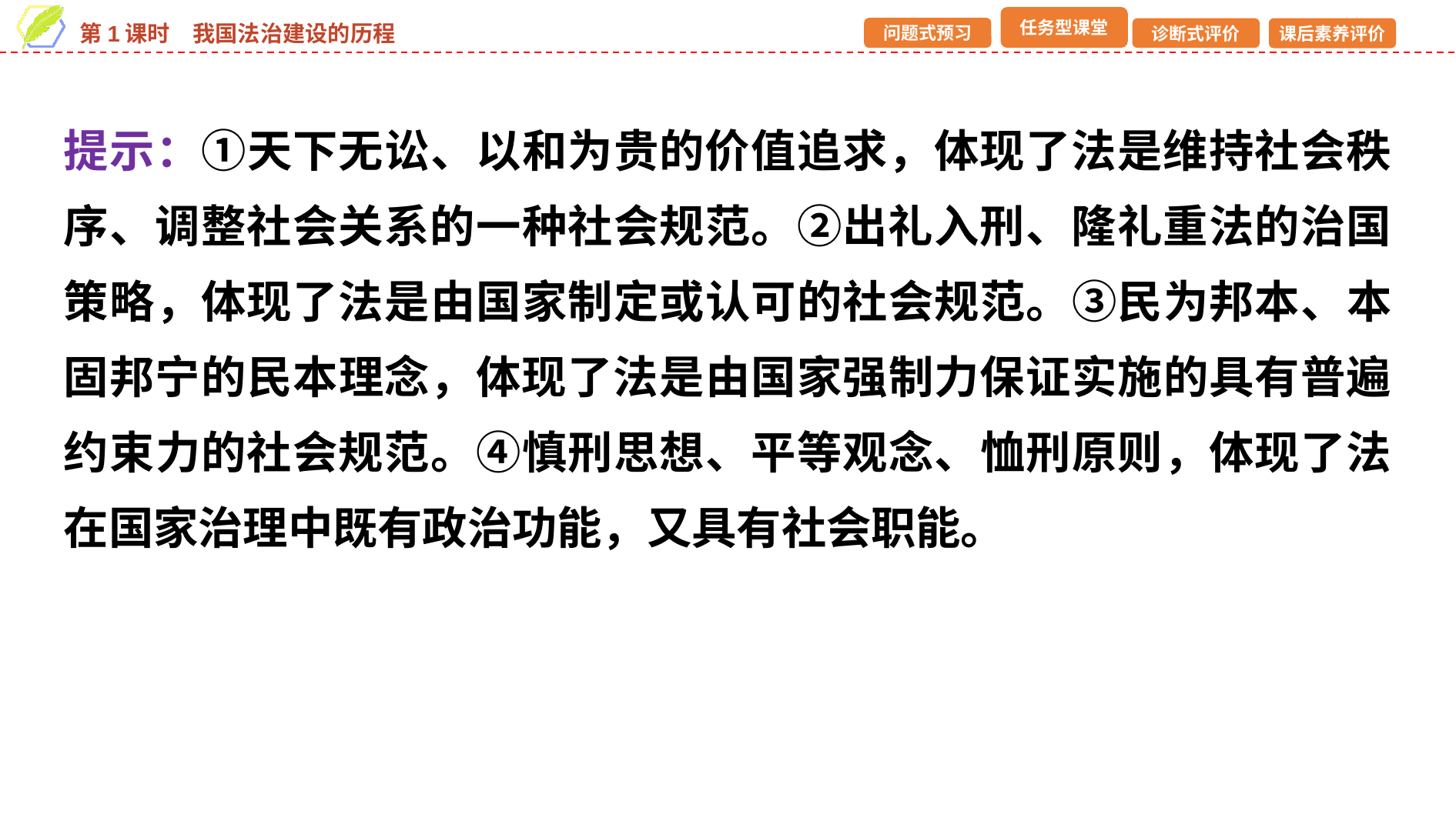

提示：①天下无讼、以和为贵的价值追求，体现了法是维持社会秩序、调整社会关系的一种社会规范。②出礼入刑、隆礼重法的治国策略，体现了法是由国家制定或认可的社会规范。③民为邦本、本固邦宁的民本理念，体现了法是由国家强制力保证实施的具有普遍约束力的社会规范。④慎刑思想、平等观念、恤刑原则，体现了法在国家治理中既有政治功能，又具有社会职能。